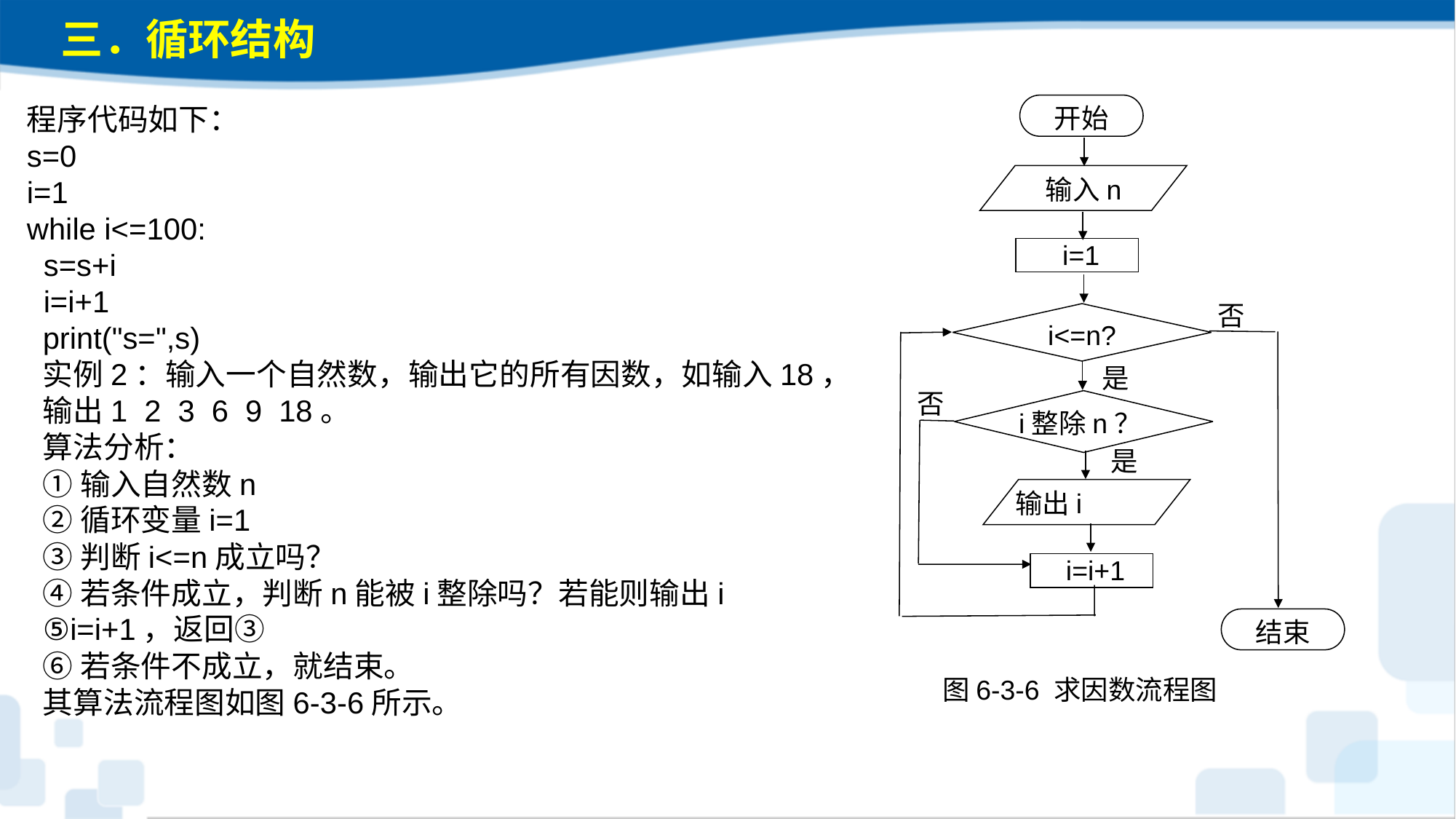

三．循环结构
程序代码如下：s=0i=1while i<=100:  s=s+i  i=i+1print("s=",s)
实例2：输入一个自然数，输出它的所有因数，如输入18，
输出1  2  3  6  9  18。
算法分析：
①输入自然数n
②循环变量i=1
③判断i<=n成立吗？
④若条件成立，判断n能被i整除吗？若能则输出i
⑤i=i+1，返回③
⑥若条件不成立，就结束。
其算法流程图如图6-3-6所示。
开始

输入n

 i=1

否

i<=n?

否

i整除n？

是

输出i

结束

是

 i=i+1

图6-3-6 求因数流程图